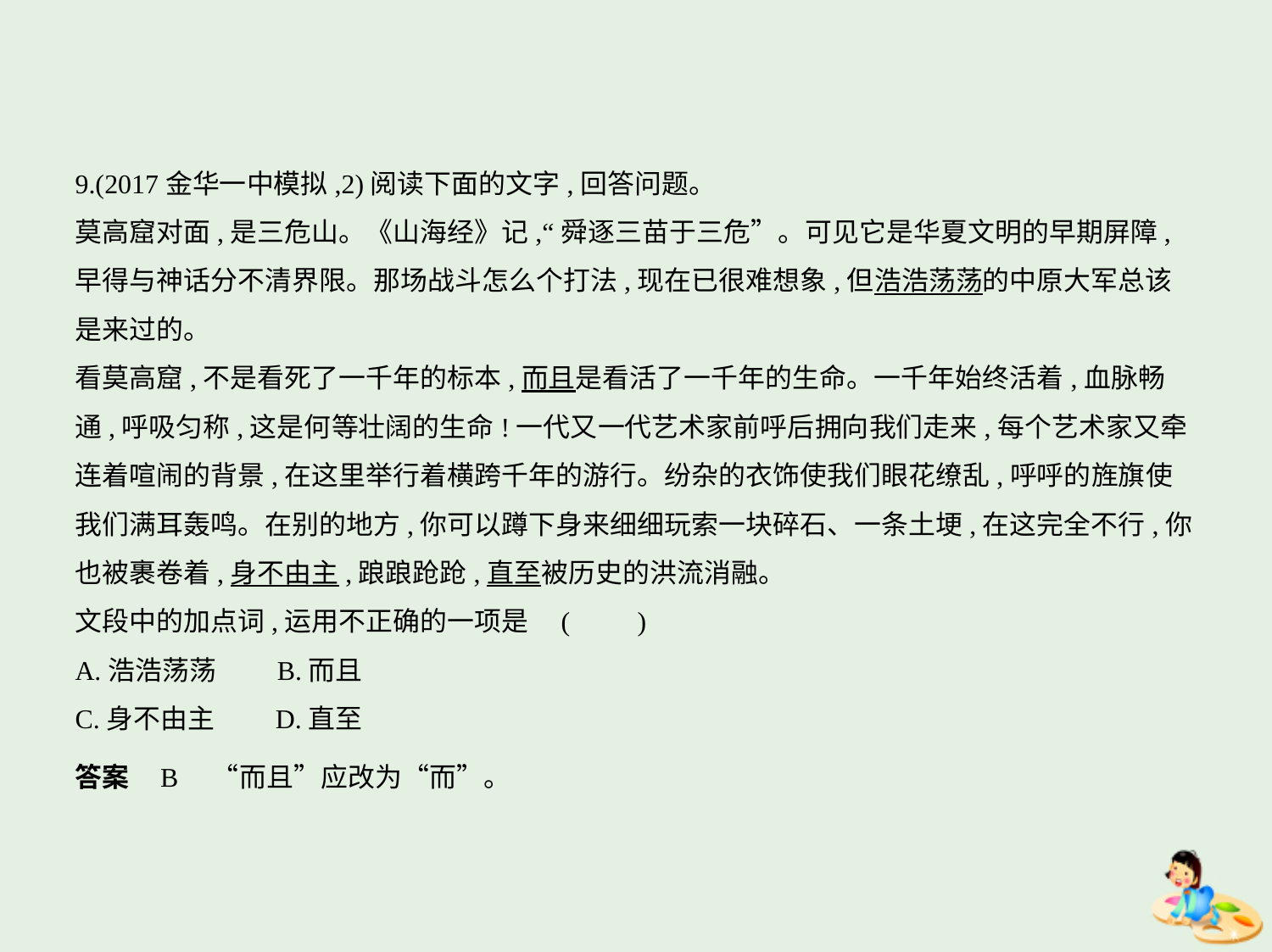

9.(2017金华一中模拟,2)阅读下面的文字,回答问题。
莫高窟对面,是三危山。《山海经》记,“舜逐三苗于三危”。可见它是华夏文明的早期屏障,
早得与神话分不清界限。那场战斗怎么个打法,现在已很难想象,但浩浩荡荡的中原大军总该
是来过的。
看莫高窟,不是看死了一千年的标本,而且是看活了一千年的生命。一千年始终活着,血脉畅
通,呼吸匀称,这是何等壮阔的生命!一代又一代艺术家前呼后拥向我们走来,每个艺术家又牵
连着喧闹的背景,在这里举行着横跨千年的游行。纷杂的衣饰使我们眼花缭乱,呼呼的旌旗使
我们满耳轰鸣。在别的地方,你可以蹲下身来细细玩索一块碎石、一条土埂,在这完全不行,你
也被裹卷着,身不由主,踉踉跄跄,直至被历史的洪流消融。
文段中的加点词,运用不正确的一项是 (　　)
A.浩浩荡荡　　B.而且
C.身不由主　　D.直至
答案    B　“而且”应改为“而”。